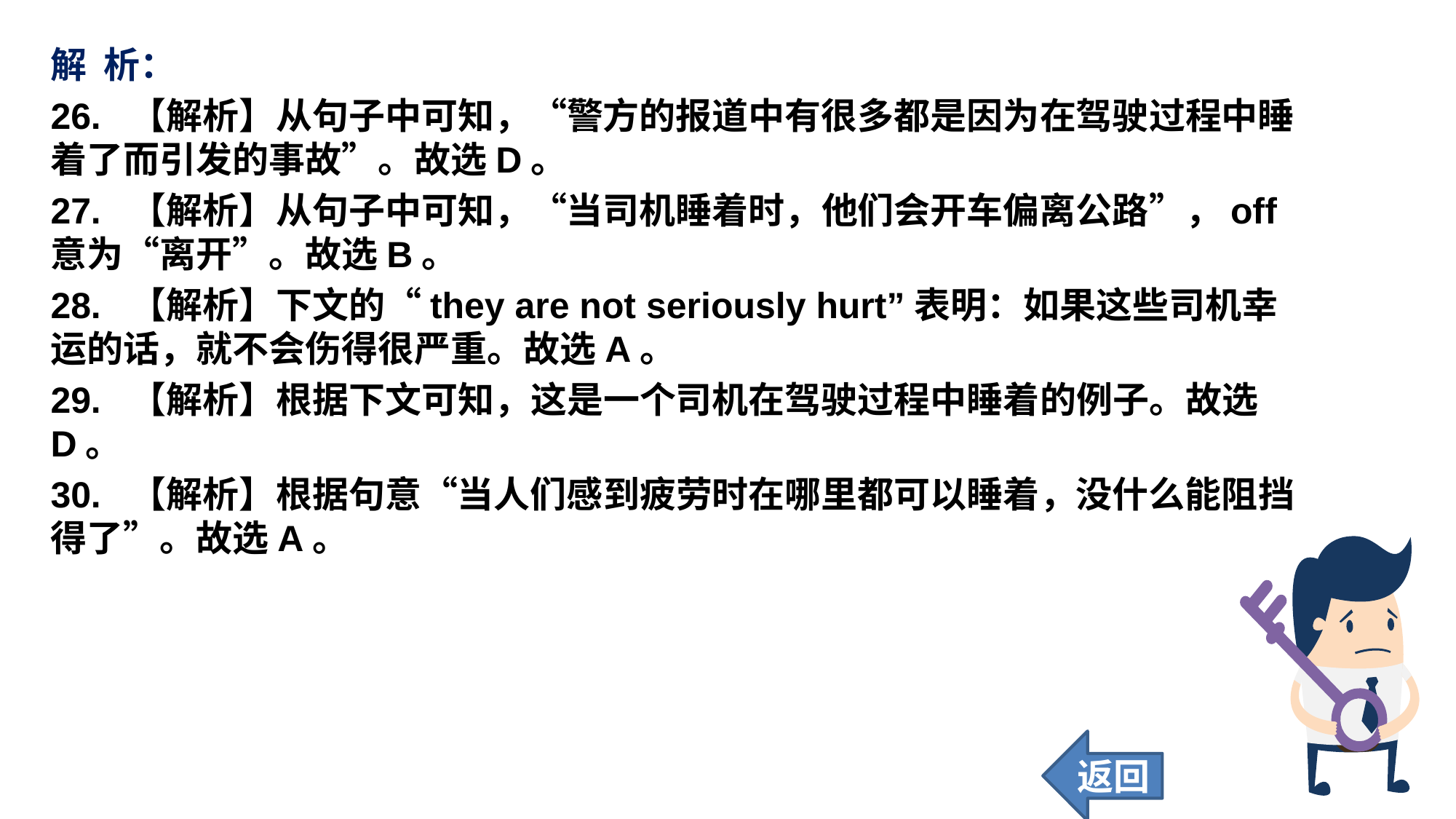

解  析：
26.  【解析】从句子中可知，“警方的报道中有很多都是因为在驾驶过程中睡着了而引发的事故”。故选D。
27.  【解析】从句子中可知，“当司机睡着时，他们会开车偏离公路”，off意为“离开”。故选B。
28.  【解析】下文的“they are not seriously hurt”表明：如果这些司机幸运的话，就不会伤得很严重。故选A。
29.  【解析】根据下文可知，这是一个司机在驾驶过程中睡着的例子。故选D。
30.  【解析】根据句意“当人们感到疲劳时在哪里都可以睡着，没什么能阻挡得了”。故选A。

返回
28